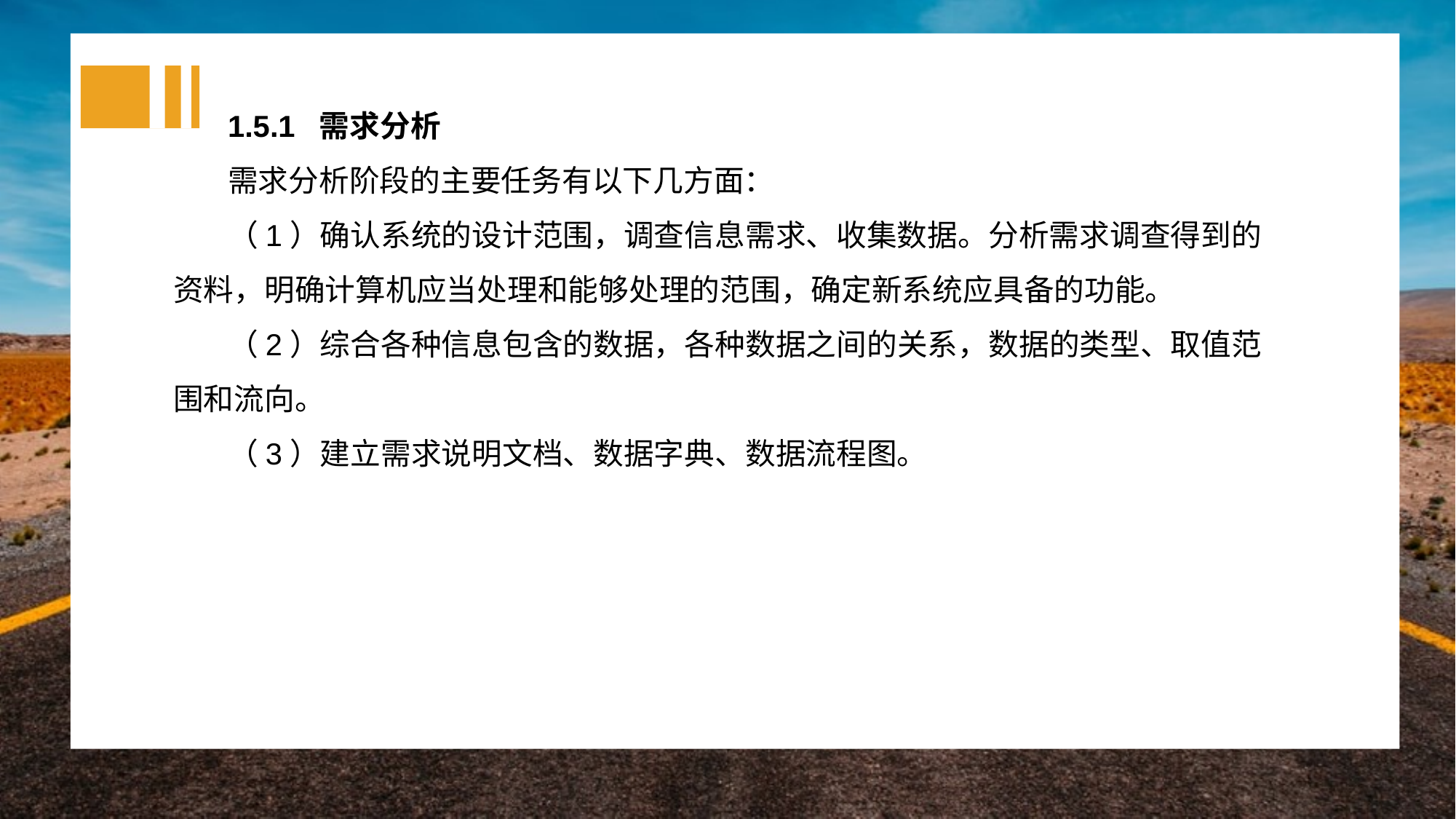

1.5.1  需求分析
需求分析阶段的主要任务有以下几方面：
（1）确认系统的设计范围，调查信息需求、收集数据。分析需求调查得到的资料，明确计算机应当处理和能够处理的范围，确定新系统应具备的功能。
（2）综合各种信息包含的数据，各种数据之间的关系，数据的类型、取值范围和流向。
（3）建立需求说明文档、数据字典、数据流程图。